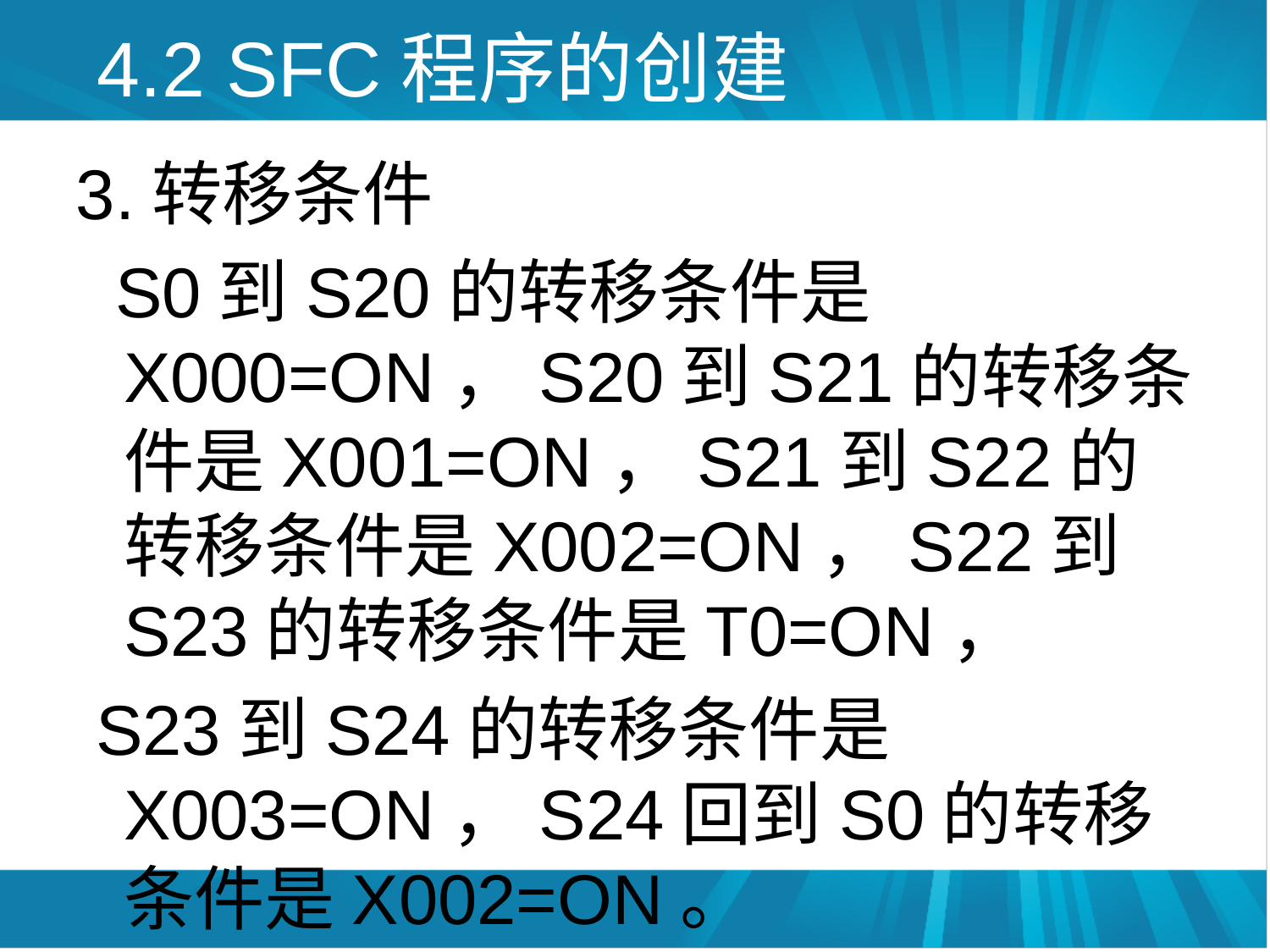

# 4.2 SFC程序的创建
3.转移条件
  S0到S20的转移条件是X000=ON，S20到S21的转移条件是X001=ON，S21到S22的转移条件是X002=ON，S22到S23的转移条件是T0=ON，
 S23到S24的转移条件是X003=ON，S24回到S0的转移条件是X002=ON。